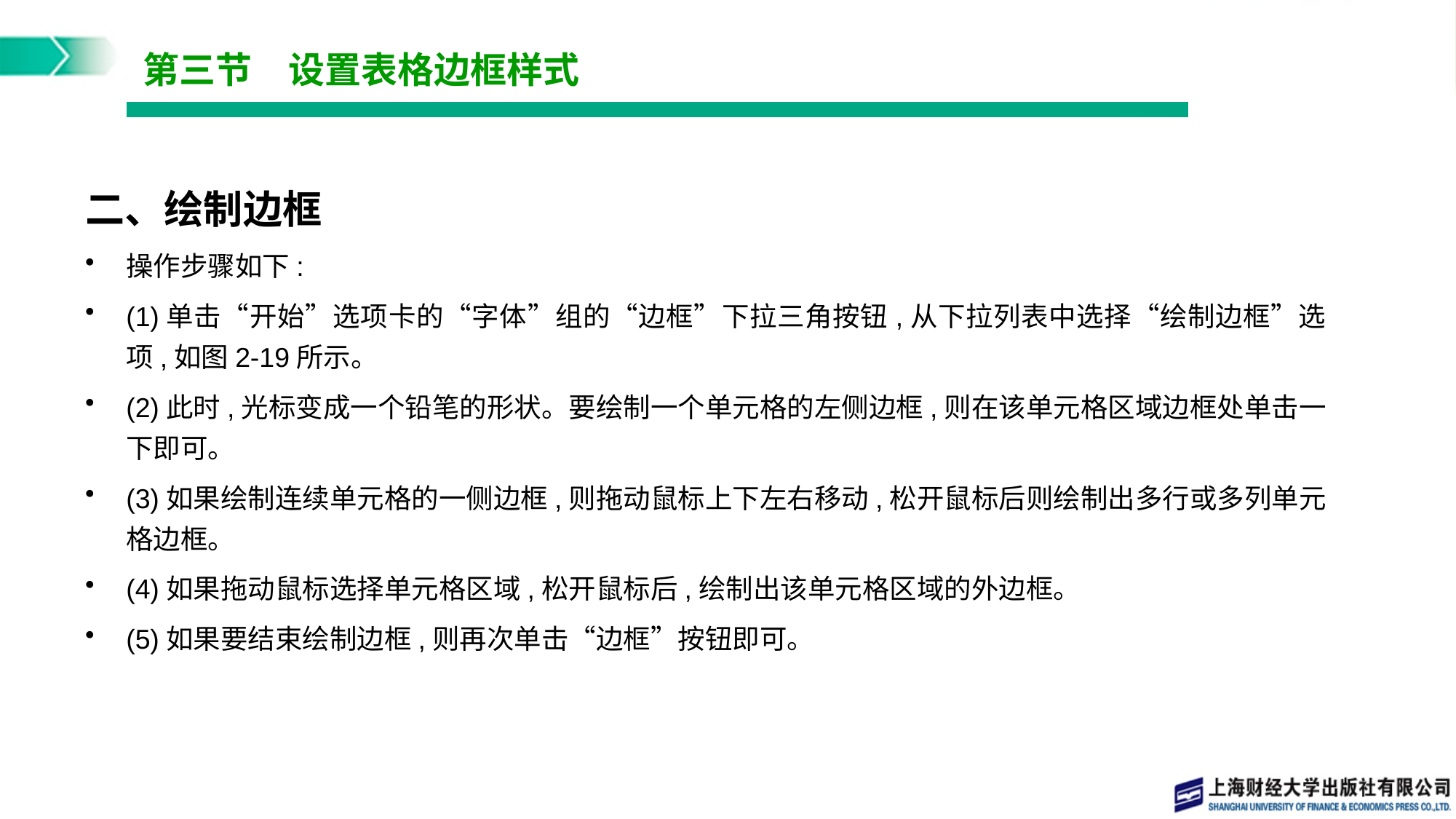

# 第三节　设置表格边框样式
二、绘制边框
操作步骤如下:
(1)单击“开始”选项卡的“字体”组的“边框”下拉三角按钮,从下拉列表中选择“绘制边框”选项,如图2-19所示。
(2)此时,光标变成一个铅笔的形状。要绘制一个单元格的左侧边框,则在该单元格区域边框处单击一下即可。
(3)如果绘制连续单元格的一侧边框,则拖动鼠标上下左右移动,松开鼠标后则绘制出多行或多列单元格边框。
(4)如果拖动鼠标选择单元格区域,松开鼠标后,绘制出该单元格区域的外边框。
(5)如果要结束绘制边框,则再次单击“边框”按钮即可。